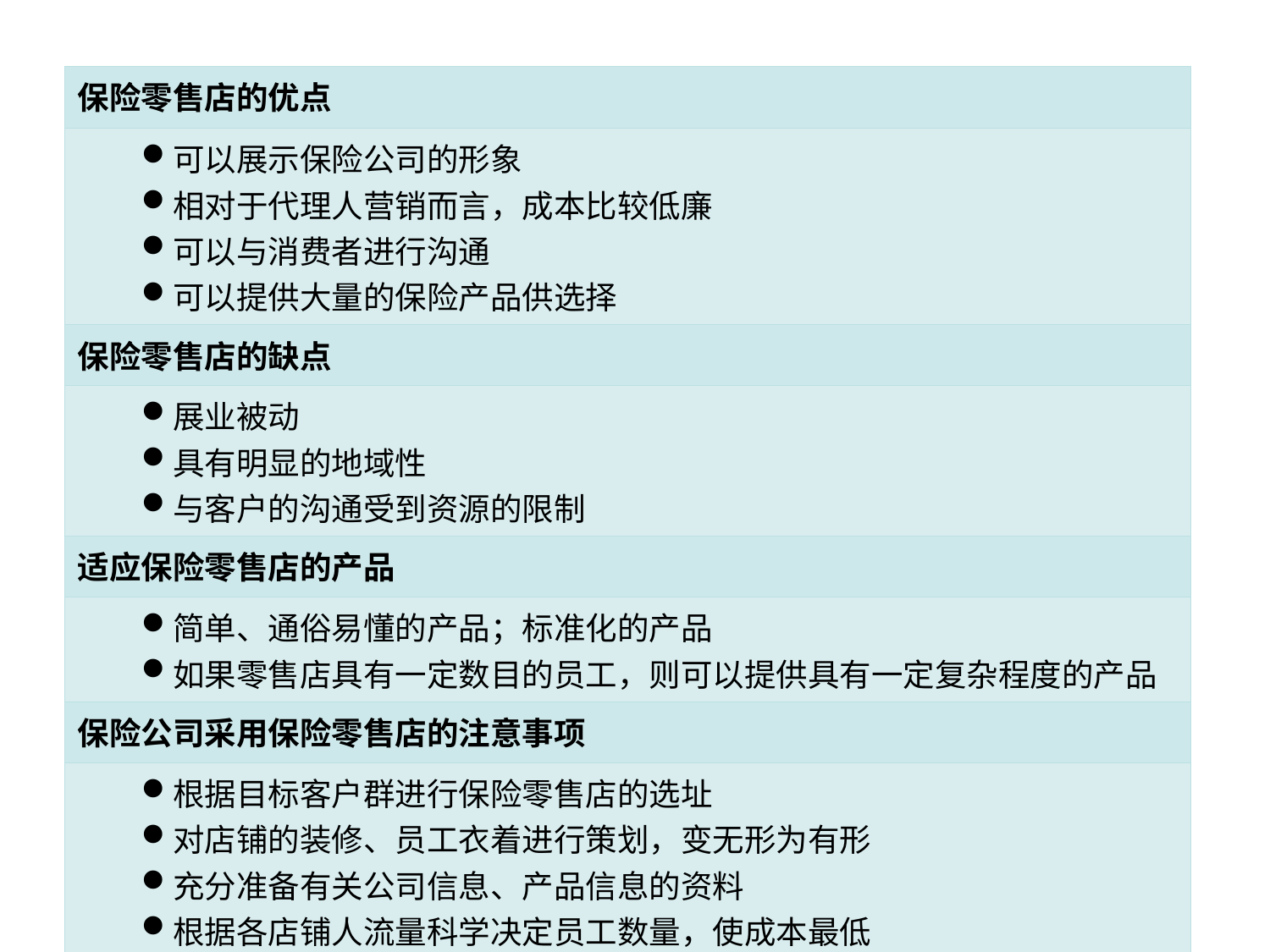

| 保险零售店的优点 |
| --- |
| 可以展示保险公司的形象 相对于代理人营销而言，成本比较低廉 可以与消费者进行沟通 可以提供大量的保险产品供选择 |
| 保险零售店的缺点 |
| 展业被动 具有明显的地域性 与客户的沟通受到资源的限制 |
| 适应保险零售店的产品 |
| 简单、通俗易懂的产品；标准化的产品 如果零售店具有一定数目的员工，则可以提供具有一定复杂程度的产品 |
| 保险公司采用保险零售店的注意事项 |
| 根据目标客户群进行保险零售店的选址 对店铺的装修、员工衣着进行策划，变无形为有形 充分准备有关公司信息、产品信息的资料 根据各店铺人流量科学决定员工数量，使成本最低 |